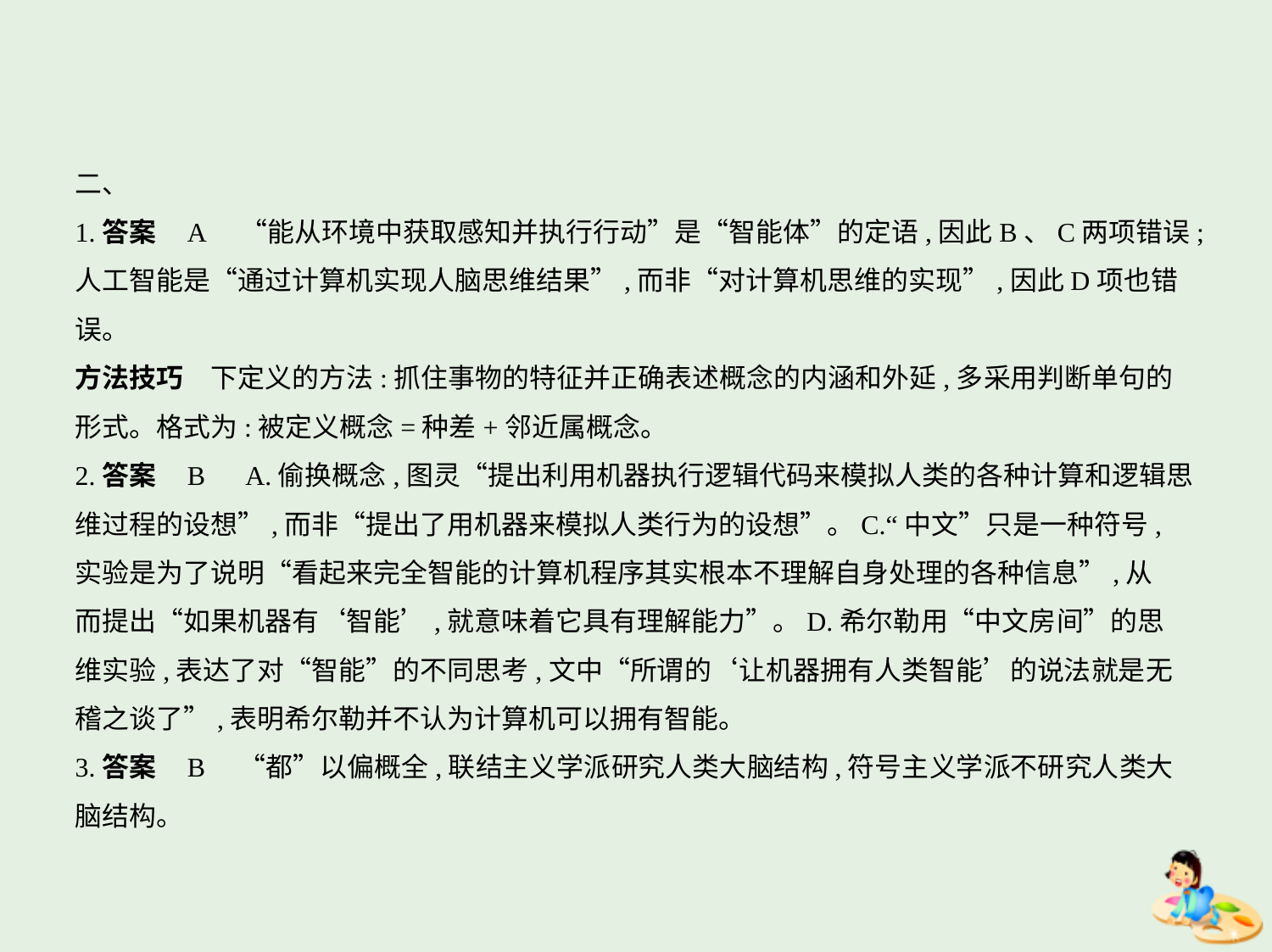

二、
1.答案    A　“能从环境中获取感知并执行行动”是“智能体”的定语,因此B、C两项错误;
人工智能是“通过计算机实现人脑思维结果”,而非“对计算机思维的实现”,因此D项也错
误。
方法技巧　下定义的方法:抓住事物的特征并正确表述概念的内涵和外延,多采用判断单句的
形式。格式为:被定义概念=种差+邻近属概念。
2.答案    B　A.偷换概念,图灵“提出利用机器执行逻辑代码来模拟人类的各种计算和逻辑思
维过程的设想”,而非“提出了用机器来模拟人类行为的设想”。C.“中文”只是一种符号,
实验是为了说明“看起来完全智能的计算机程序其实根本不理解自身处理的各种信息”,从
而提出“如果机器有‘智能’,就意味着它具有理解能力”。D.希尔勒用“中文房间”的思
维实验,表达了对“智能”的不同思考,文中“所谓的‘让机器拥有人类智能’的说法就是无
稽之谈了”,表明希尔勒并不认为计算机可以拥有智能。
3.答案    B　“都”以偏概全,联结主义学派研究人类大脑结构,符号主义学派不研究人类大
脑结构。